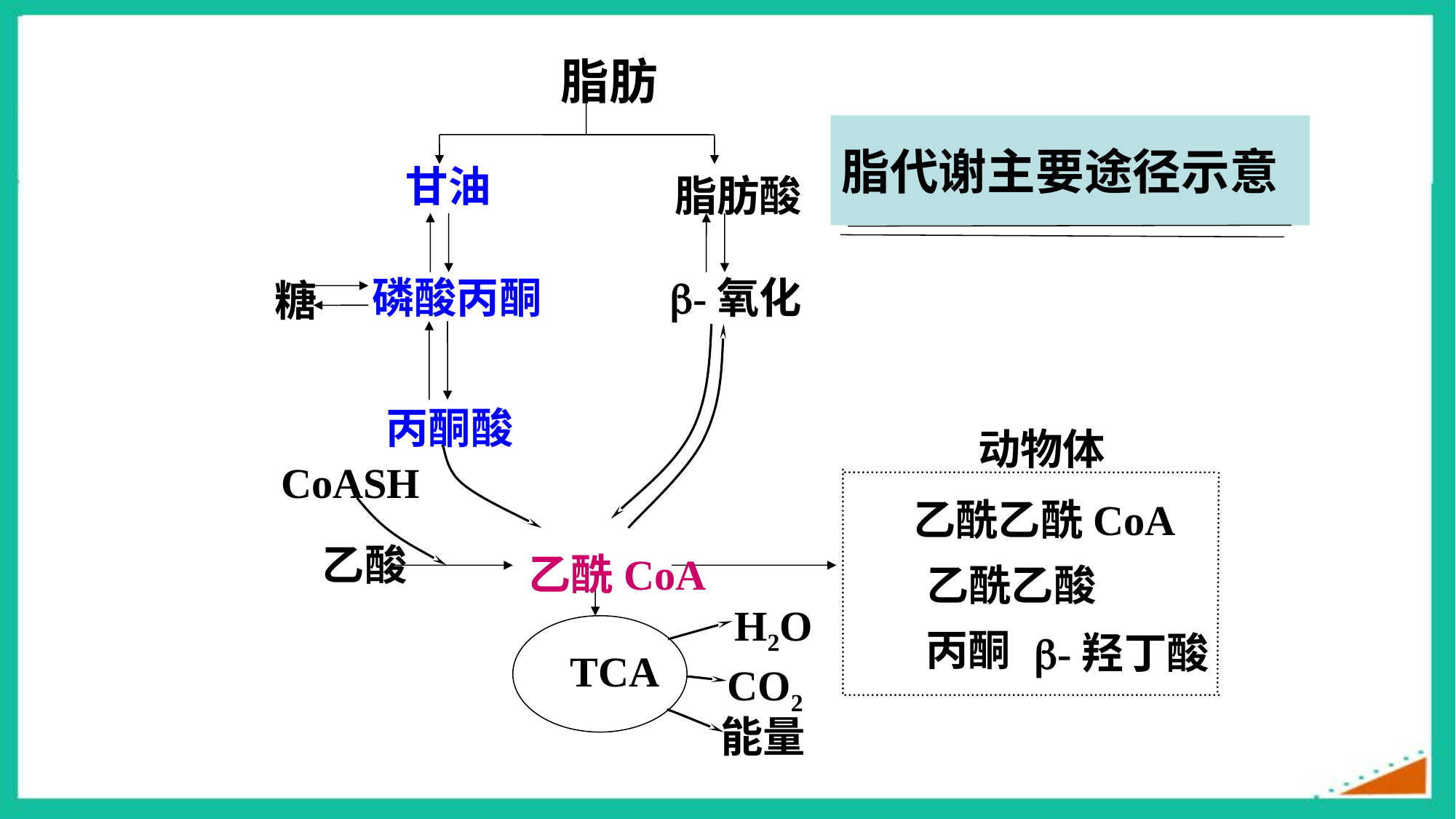

脂肪

甘油
脂肪酸

β-氧化
磷酸丙酮
糖

丙酮酸
动物体

CoASH

乙酰乙酰CoA

乙酸
乙酰CoA
乙酰乙酸

H2O

丙酮
β-羟丁酸

TCA
CO2

能量

脂代谢主要途径示意